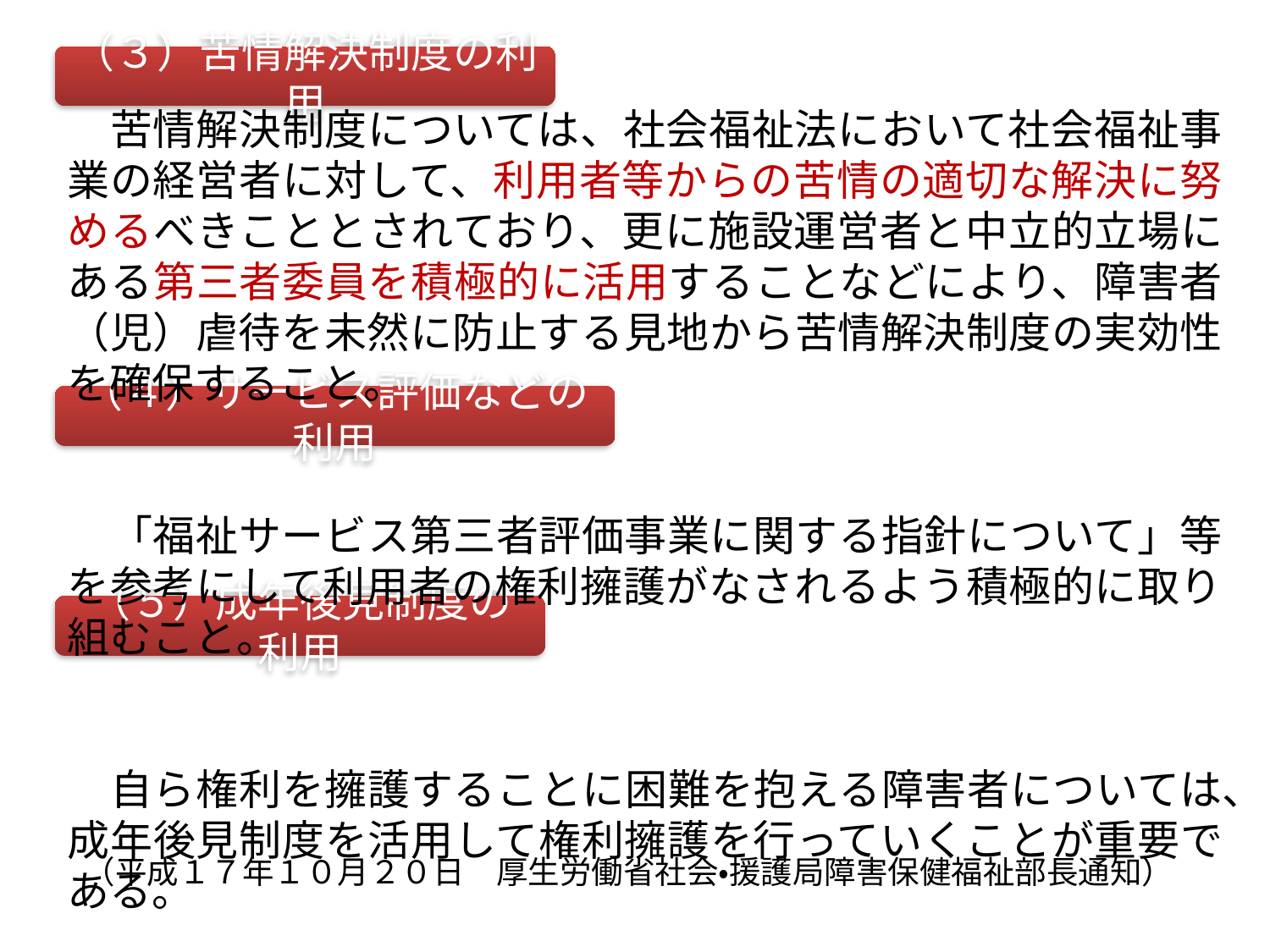

（３）苦情解決制度の利用

　苦情解決制度については、社会福祉法において社会福祉事業の経営者に対して、利用者等からの苦情の適切な解決に努めるべきこととされており、更に施設運営者と中立的立場にある第三者委員を積極的に活用することなどにより、障害者（児）虐待を未然に防止する見地から苦情解決制度の実効性を確保すること。

　「福祉サービス第三者評価事業に関する指針について」等を参考にして利用者の権利擁護がなされるよう積極的に取り組むこと。

　自ら権利を擁護することに困難を抱える障害者については、成年後見制度を活用して権利擁護を行っていくことが重要である。

（４）サービス評価などの利用
（５）成年後見制度の利用
（平成１７年１０月２０日　厚生労働省社会・援護局障害保健福祉部長通知）